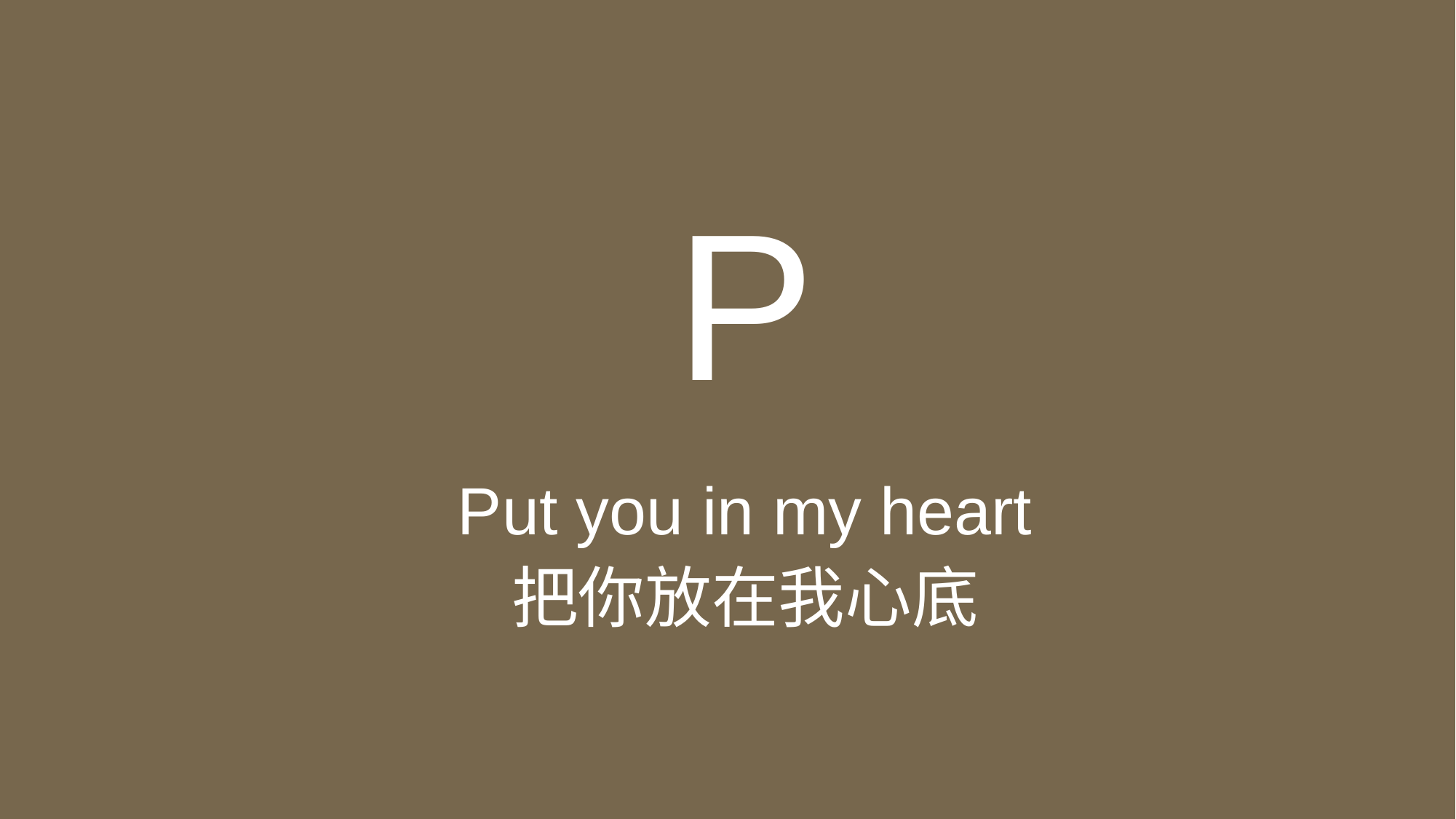

# P
Put you in my heart
把你放在我心底